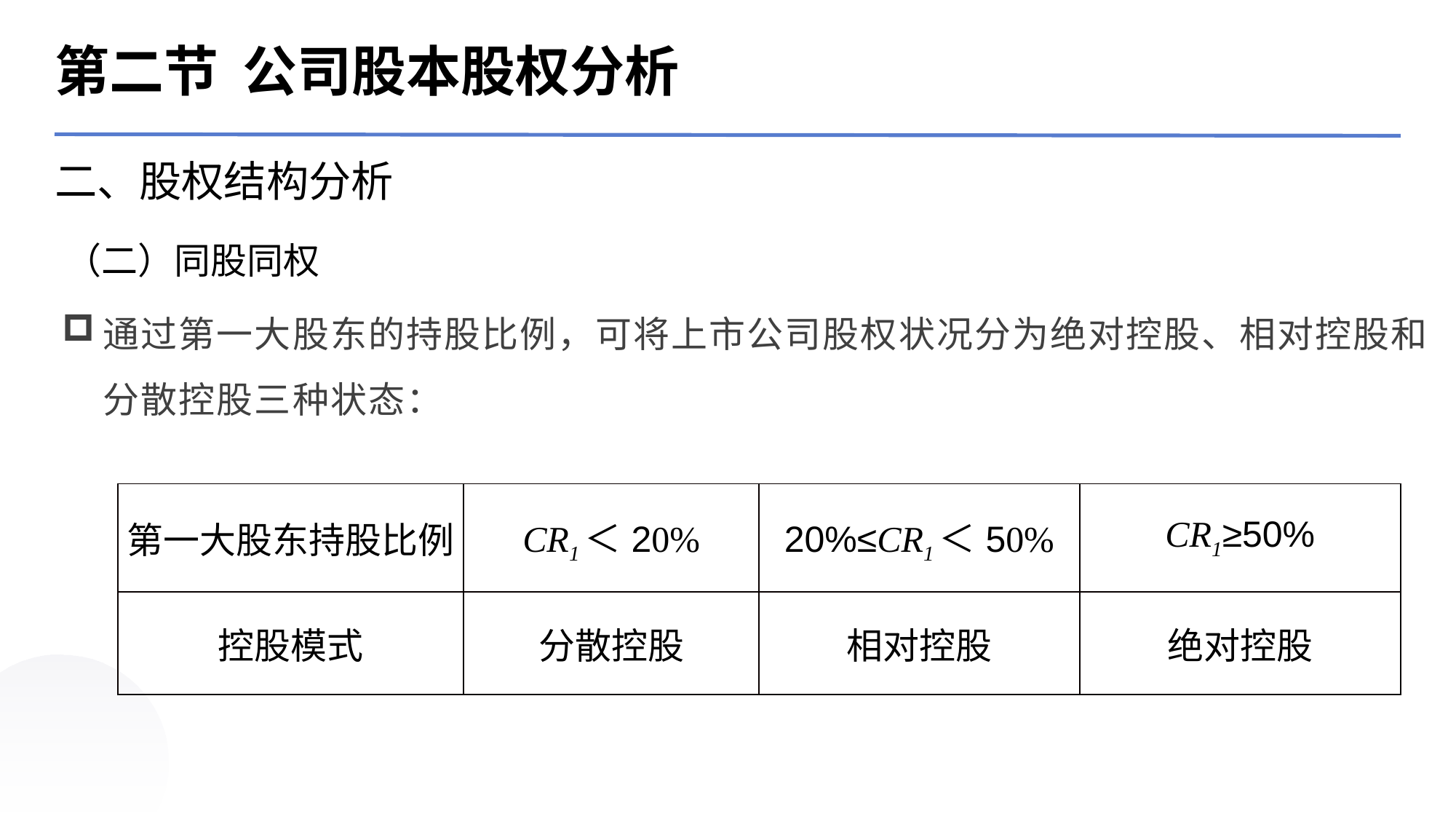

第二节  公司股本股权分析
二、股权结构分析

（二）同股同权
通过第一大股东的持股比例，可将上市公司股权状况分为绝对控股、相对控股和分散控股三种状态：
| 第一大股东持股比例 | CR1＜20% | 20%≤CR1＜50% | CR1≥50% |
| --- | --- | --- | --- |
| 控股模式 | 分散控股 | 相对控股 | 绝对控股 |

26